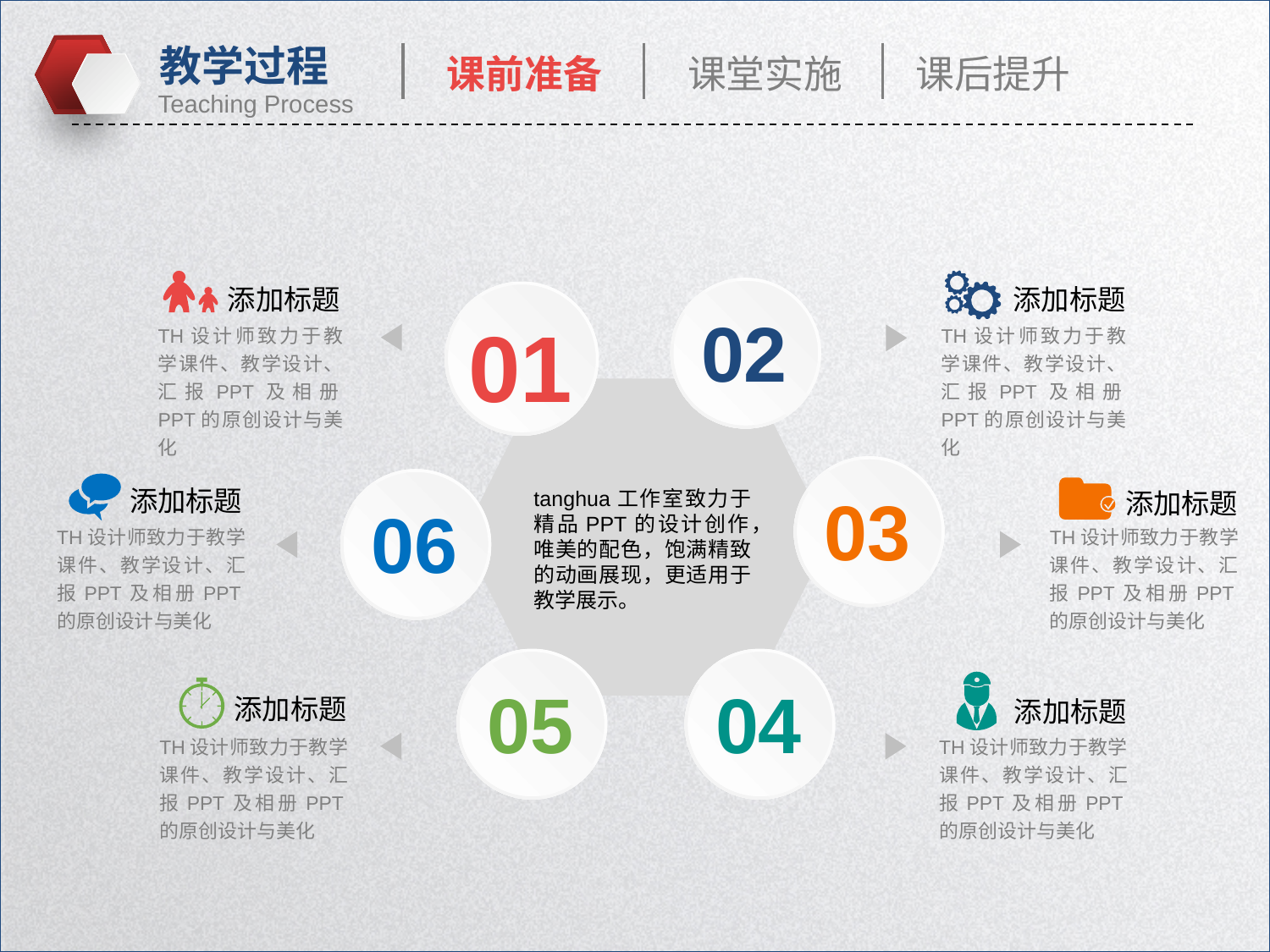

课前准备
课堂实施
课后提升

添加标题
添加标题

02

01
TH设计师致力于教学课件、教学设计、汇报PPT及相册PPT的原创设计与美化
TH设计师致力于教学课件、教学设计、汇报PPT及相册PPT的原创设计与美化

03

06

添加标题

tanghua工作室致力于精品PPT的设计创作，唯美的配色，饱满精致的动画展现，更适用于教学展示。
添加标题
TH设计师致力于教学课件、教学设计、汇报PPT及相册PPT的原创设计与美化
TH设计师致力于教学课件、教学设计、汇报PPT及相册PPT的原创设计与美化

05

04

添加标题
添加标题
TH设计师致力于教学课件、教学设计、汇报PPT及相册PPT的原创设计与美化
TH设计师致力于教学课件、教学设计、汇报PPT及相册PPT的原创设计与美化